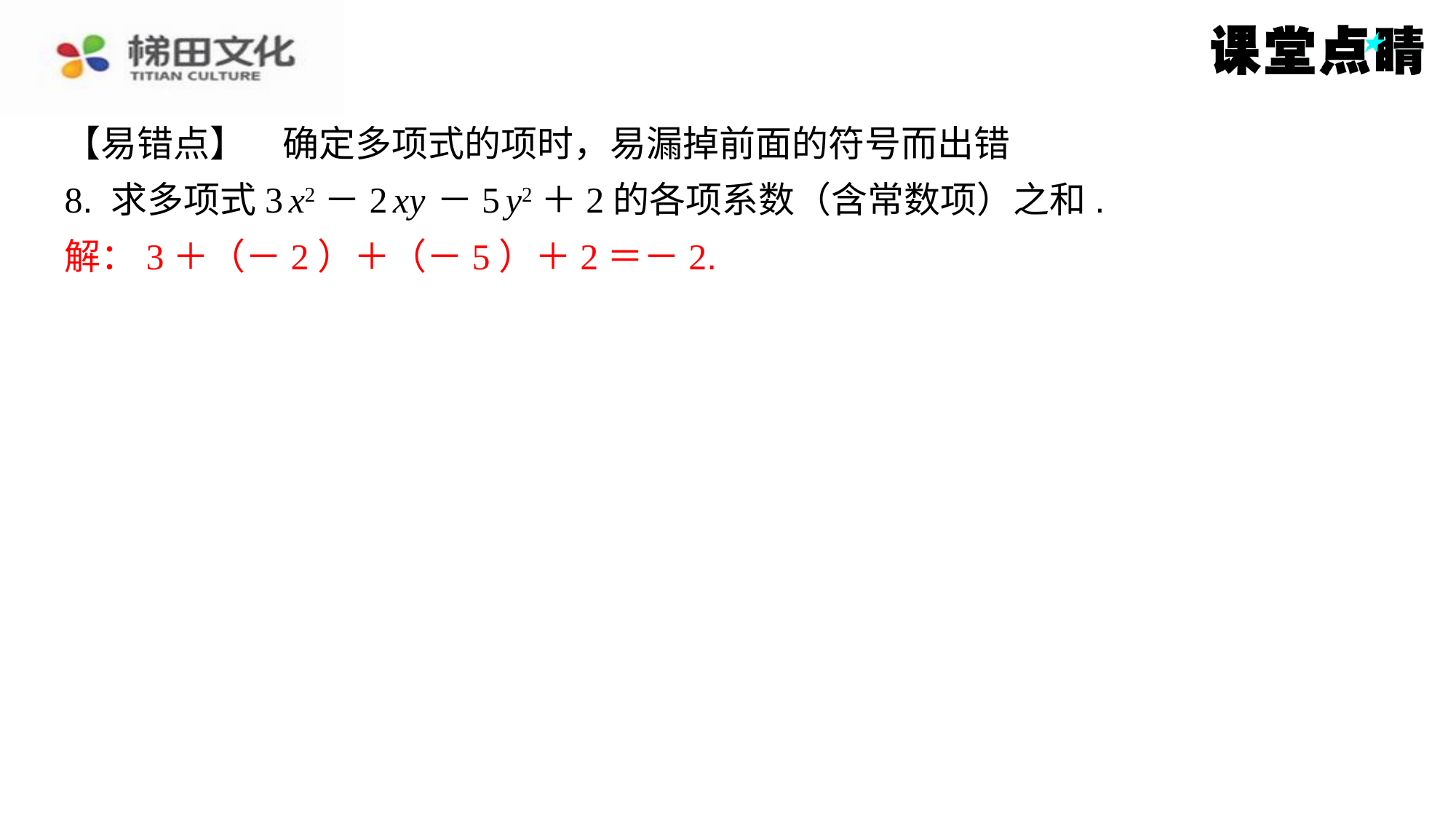

【易错点】　确定多项式的项时，易漏掉前面的符号而出错
8. 求多项式3 x2－2 xy －5 y2＋2的各项系数（含常数项）之和.
解：3＋（－2）＋（－5）＋2＝－2.
解：3＋（－2）＋（－5）＋2＝－2.